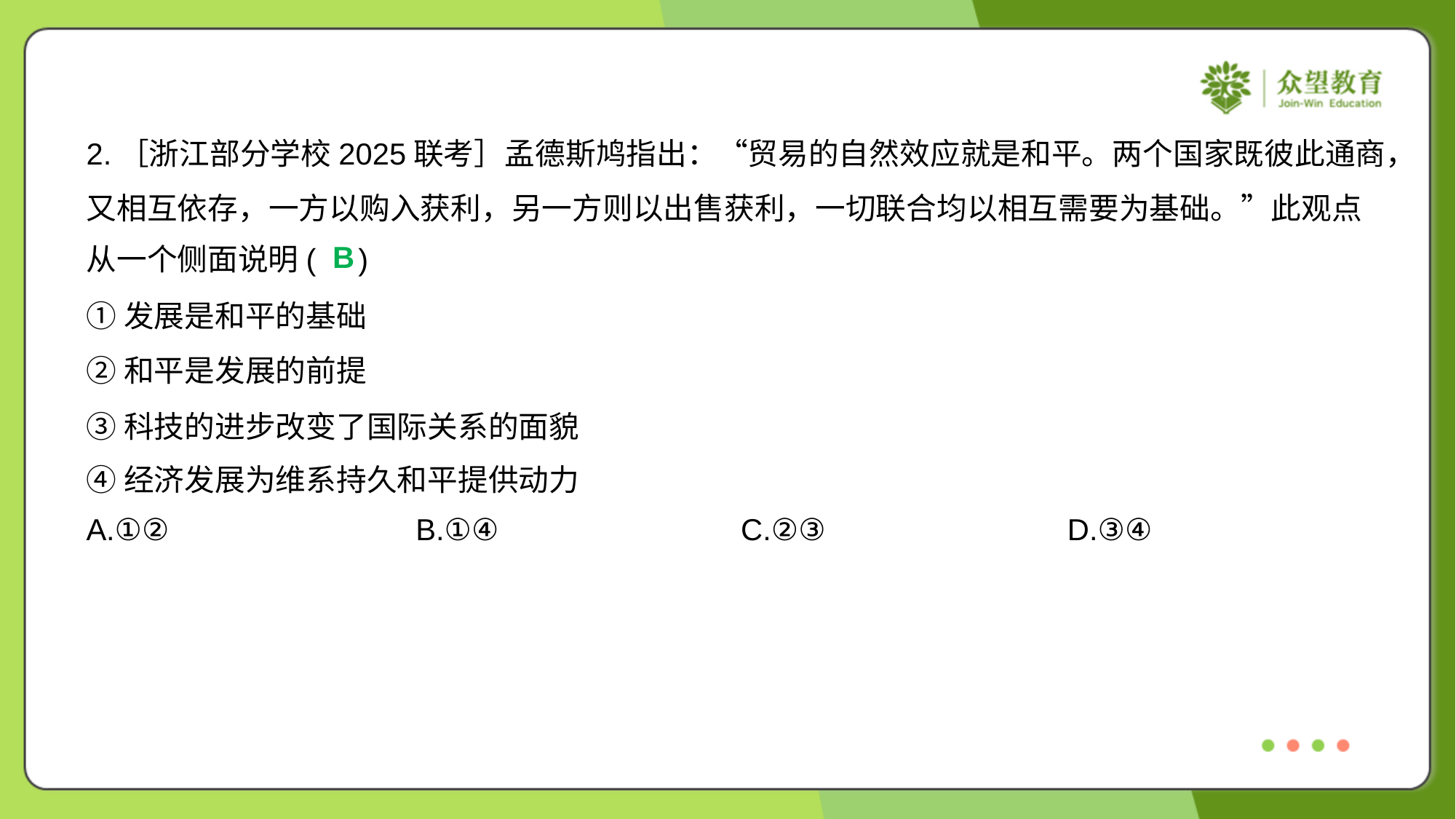

2.［浙江部分学校2025联考］孟德斯鸠指出：“贸易的自然效应就是和平。两个国家既彼此通商，
又相互依存，一方以购入获利，另一方则以出售获利，一切联合均以相互需要为基础。”此观点
从一个侧面说明(     )
B
①发展是和平的基础
②和平是发展的前提
③科技的进步改变了国际关系的面貌
④经济发展为维系持久和平提供动力
A.①②	B.①④	C.②③	D.③④